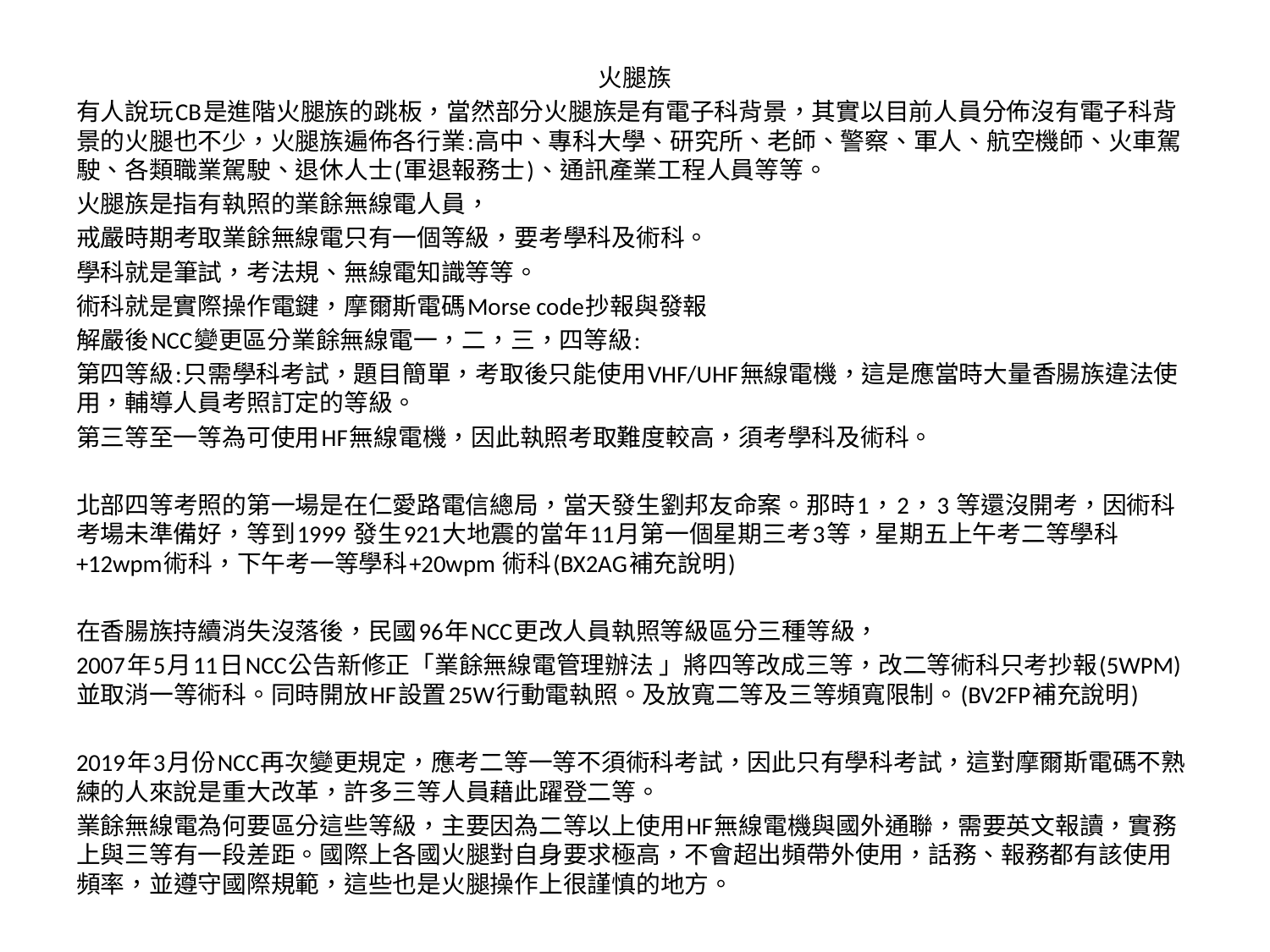

火腿族
有人說玩CB是進階火腿族的跳板，當然部分火腿族是有電子科背景，其實以目前人員分佈沒有電子科背景的火腿也不少，火腿族遍佈各行業:高中、專科大學、研究所、老師、警察、軍人、航空機師、火車駕駛、各類職業駕駛、退休人士(軍退報務士)、通訊產業工程人員等等。
火腿族是指有執照的業餘無線電人員，
戒嚴時期考取業餘無線電只有一個等級，要考學科及術科。
學科就是筆試，考法規、無線電知識等等。
術科就是實際操作電鍵，摩爾斯電碼Morse code抄報與發報
解嚴後NCC變更區分業餘無線電一，二，三，四等級:
第四等級:只需學科考試，題目簡單，考取後只能使用VHF/UHF無線電機，這是應當時大量香腸族違法使用，輔導人員考照訂定的等級。
第三等至一等為可使用HF無線電機，因此執照考取難度較高，須考學科及術科。

北部四等考照的第一場是在仁愛路電信總局，當天發生劉邦友命案。那時1，2，3 等還沒開考，因術科考場未準備好，等到1999 發生921大地震的當年11月第一個星期三考3等，星期五上午考二等學科+12wpm術科，下午考一等學科+20wpm 術科(BX2AG補充說明)

在香腸族持續消失沒落後，民國96年NCC更改人員執照等級區分三種等級，
2007年5月11日NCC公告新修正「業餘無線電管理辦法 」將四等改成三等，改二等術科只考抄報(5WPM)並取消一等術科。同時開放HF設置25W行動電執照。及放寬二等及三等頻寬限制。(BV2FP補充說明)

2019年3月份NCC再次變更規定，應考二等一等不須術科考試，因此只有學科考試，這對摩爾斯電碼不熟練的人來說是重大改革，許多三等人員藉此躍登二等。
業餘無線電為何要區分這些等級，主要因為二等以上使用HF無線電機與國外通聯，需要英文報讀，實務上與三等有一段差距。國際上各國火腿對自身要求極高，不會超出頻帶外使用，話務、報務都有該使用頻率，並遵守國際規範，這些也是火腿操作上很謹慎的地方。